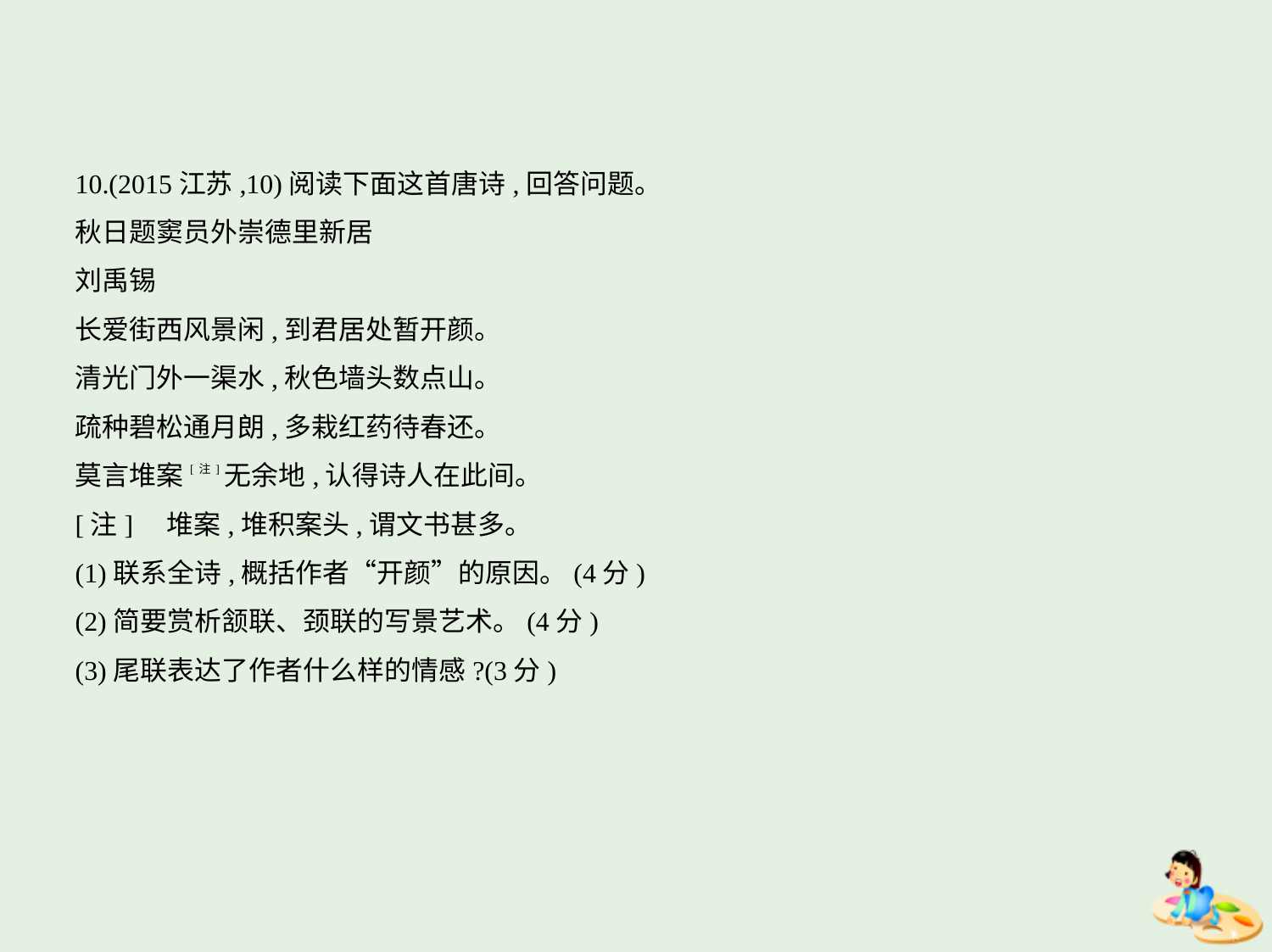

10.(2015江苏,10)阅读下面这首唐诗,回答问题。
秋日题窦员外崇德里新居
刘禹锡
长爱街西风景闲,到君居处暂开颜。
清光门外一渠水,秋色墙头数点山。
疏种碧松通月朗,多栽红药待春还。
莫言堆案[注]无余地,认得诗人在此间。
[注]    堆案,堆积案头,谓文书甚多。
(1)联系全诗,概括作者“开颜”的原因。(4分)
(2)简要赏析颔联、颈联的写景艺术。(4分)
(3)尾联表达了作者什么样的情感?(3分)